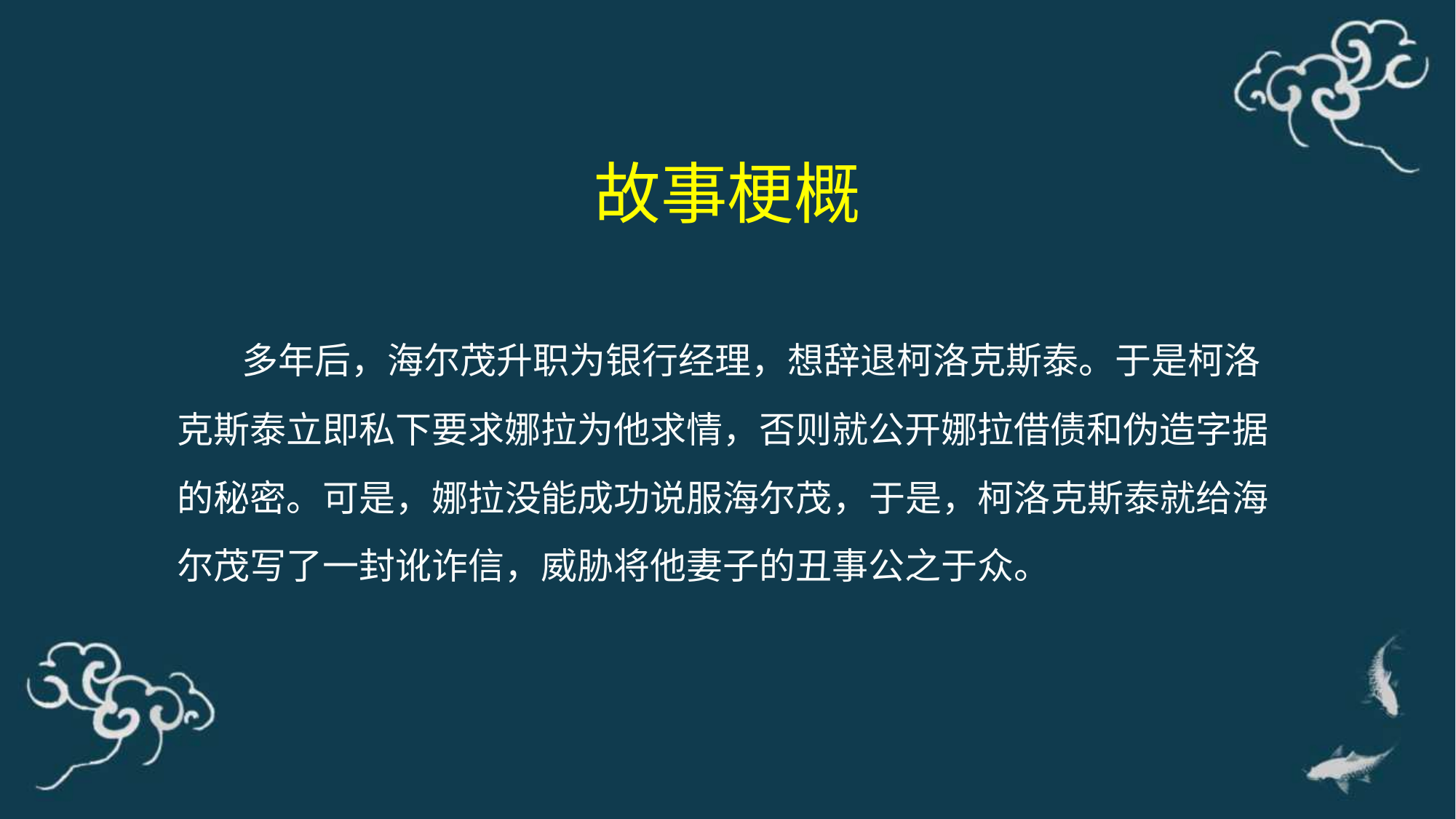

故事梗概
      多年后，海尔茂升职为银行经理，想辞退柯洛克斯泰。于是柯洛克斯泰立即私下要求娜拉为他求情，否则就公开娜拉借债和伪造字据的秘密。可是，娜拉没能成功说服海尔茂，于是，柯洛克斯泰就给海尔茂写了一封讹诈信，威胁将他妻子的丑事公之于众。